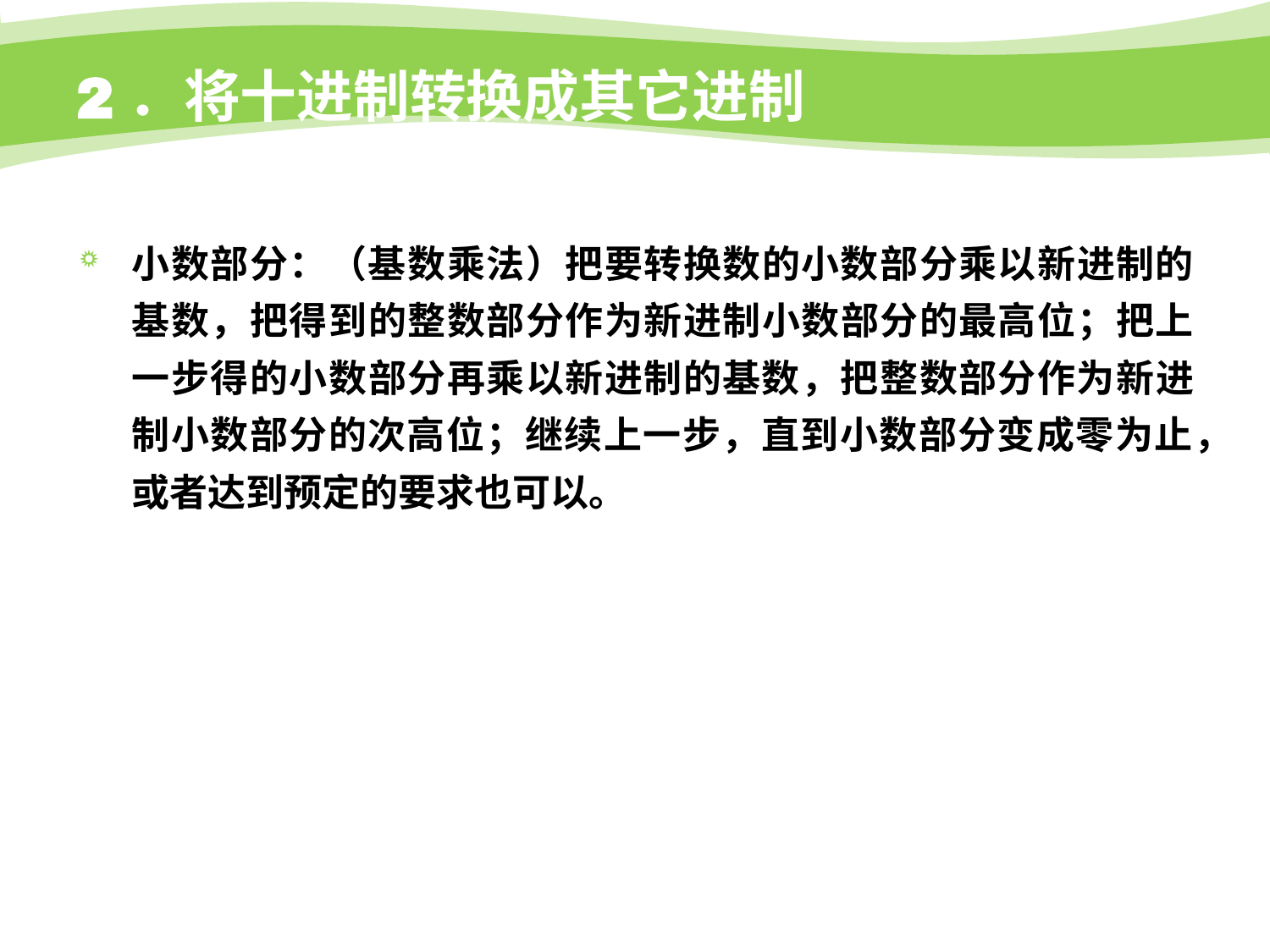

# 2．将十进制转换成其它进制
小数部分：（基数乘法）把要转换数的小数部分乘以新进制的基数，把得到的整数部分作为新进制小数部分的最高位；把上一步得的小数部分再乘以新进制的基数，把整数部分作为新进制小数部分的次高位；继续上一步，直到小数部分变成零为止，或者达到预定的要求也可以。